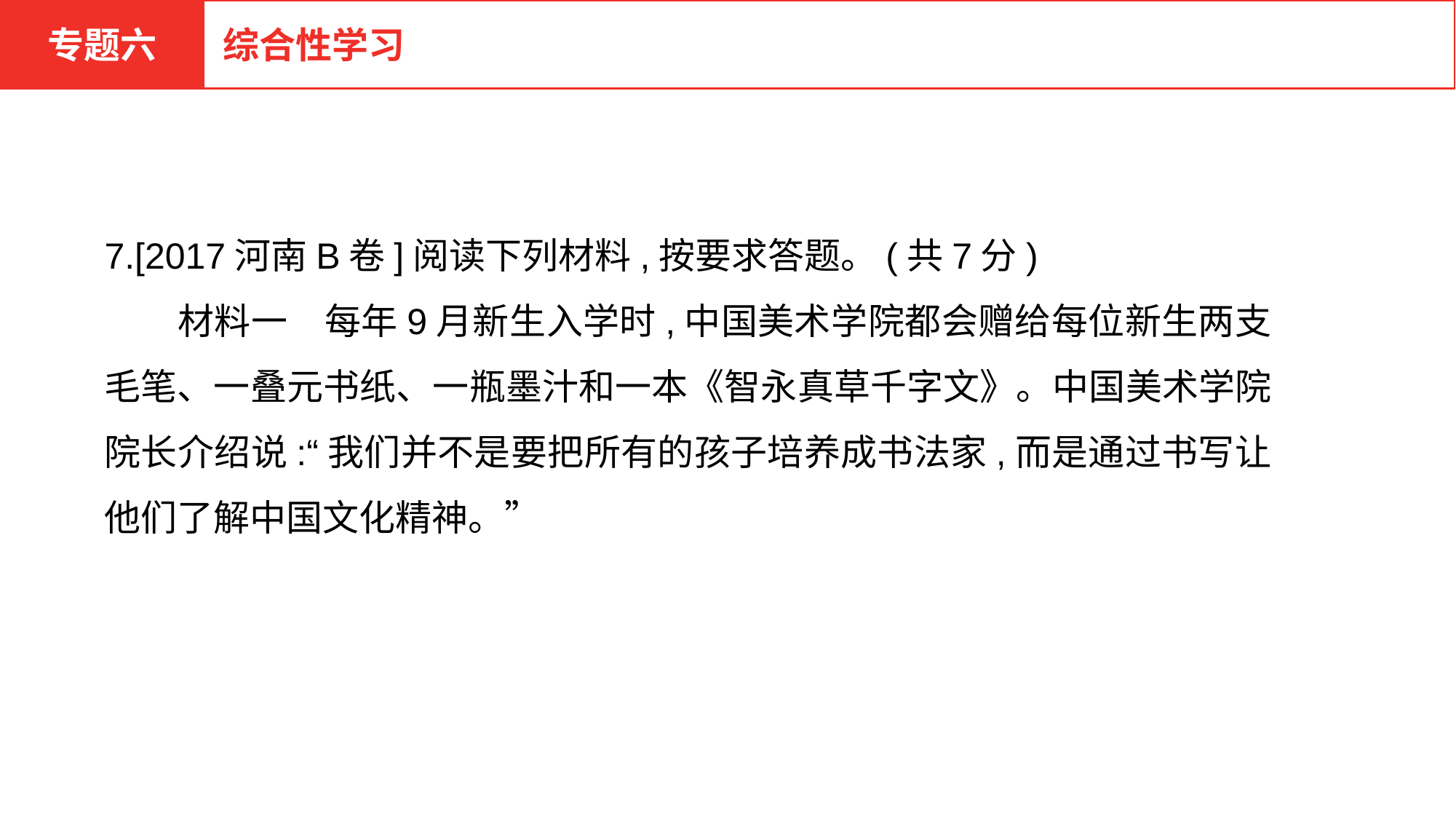

专题六
综合性学习
7.[2017河南B卷]阅读下列材料,按要求答题。(共7分)
　　材料一　每年9月新生入学时,中国美术学院都会赠给每位新生两支毛笔、一叠元书纸、一瓶墨汁和一本《智永真草千字文》。中国美术学院院长介绍说:“我们并不是要把所有的孩子培养成书法家,而是通过书写让他们了解中国文化精神。”